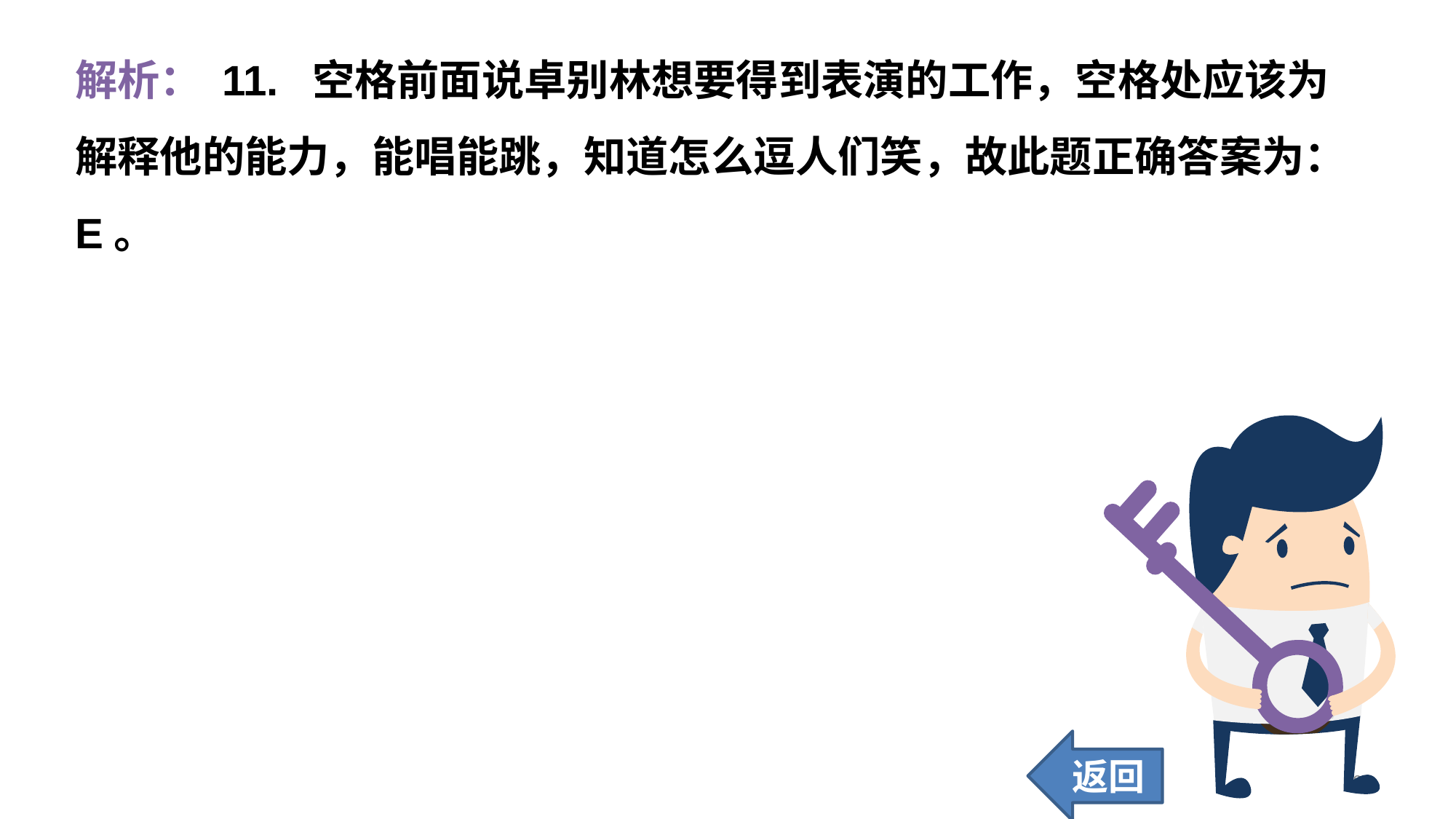

解析： 11.  空格前面说卓别林想要得到表演的工作，空格处应该为解释他的能力，能唱能跳，知道怎么逗人们笑，故此题正确答案为：E。

返回
282